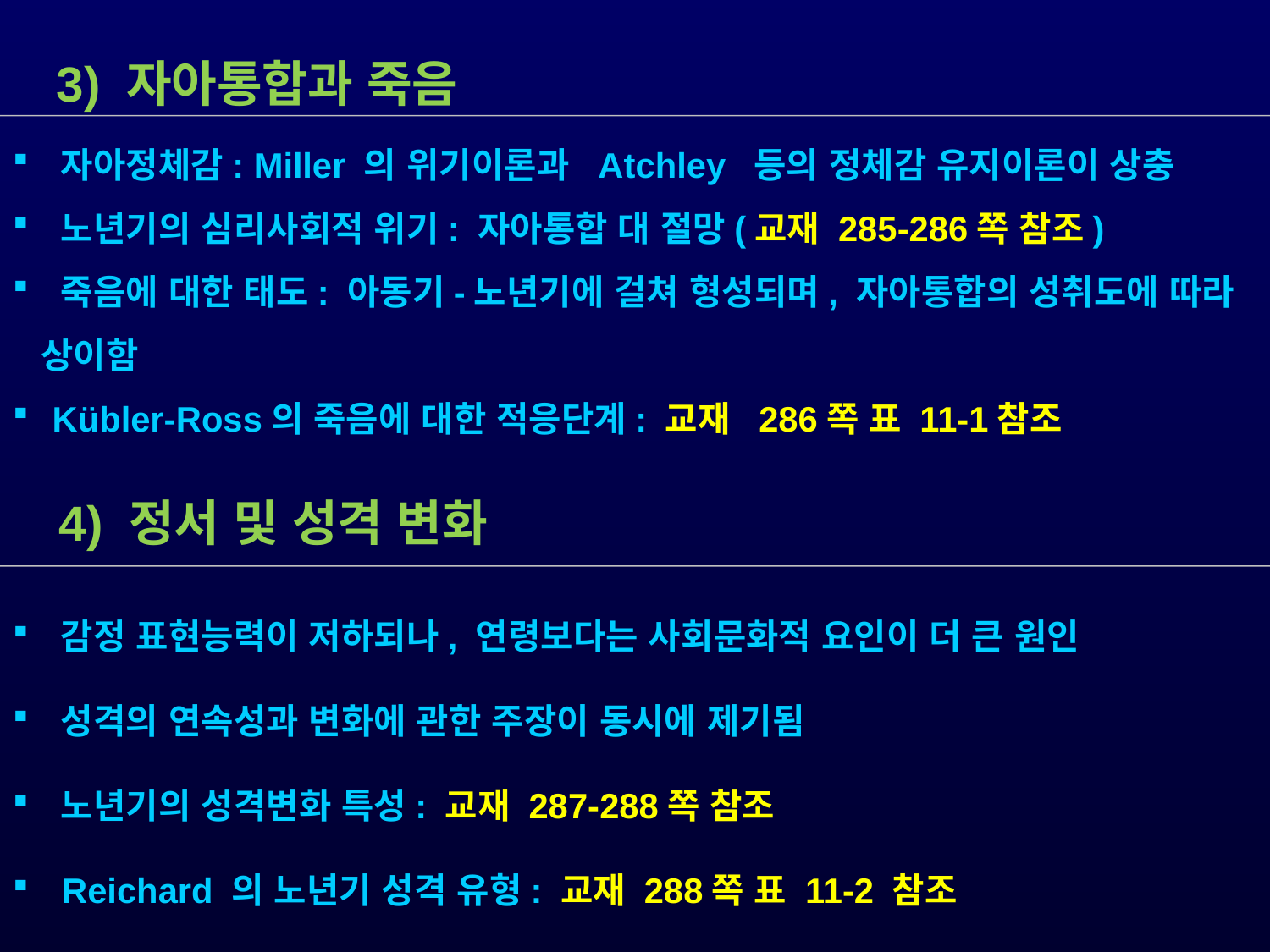

3) 자아통합과 죽음
 자아정체감: Miller 의 위기이론과  Atchley  등의 정체감 유지이론이 상충
 노년기의 심리사회적 위기: 자아통합 대 절망(교재 285-286쪽 참조)
 죽음에 대한 태도: 아동기-노년기에 걸쳐 형성되며, 자아통합의 성취도에 따라
  상이함
 Kübler-Ross의 죽음에 대한 적응단계: 교재  286쪽 표 11-1참조

  4) 정서 및 성격 변화
 감정 표현능력이 저하되나, 연령보다는 사회문화적 요인이 더 큰 원인
 성격의 연속성과 변화에 관한 주장이 동시에 제기됨
 노년기의 성격변화 특성: 교재 287-288쪽 참조
  Reichard 의 노년기 성격 유형: 교재 288쪽 표 11-2 참조